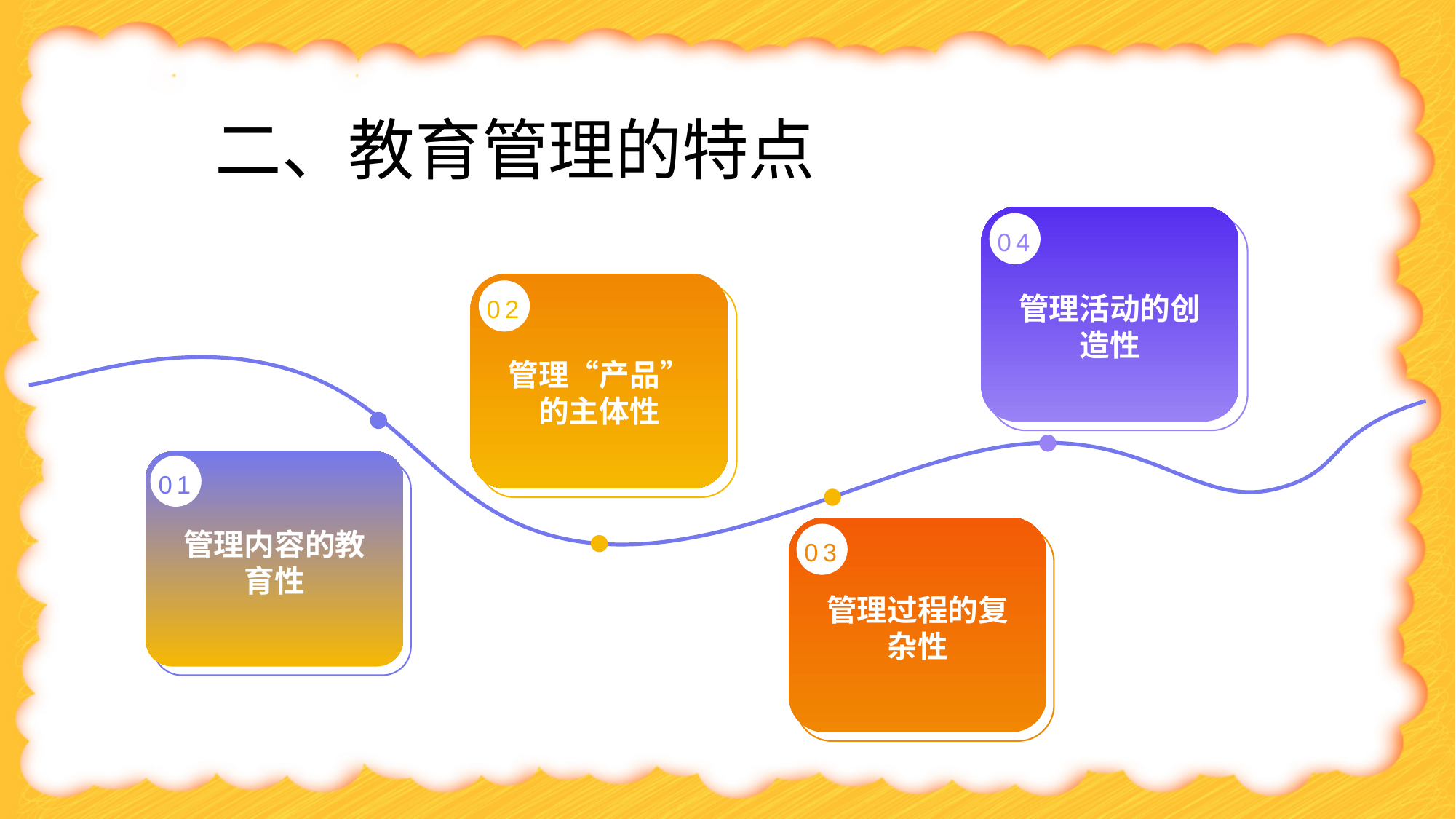

二、教育管理的特点

04

02
管理活动的创造性

管理“产品”的主体性

01

管理内容的教育性

03

管理过程的复杂性